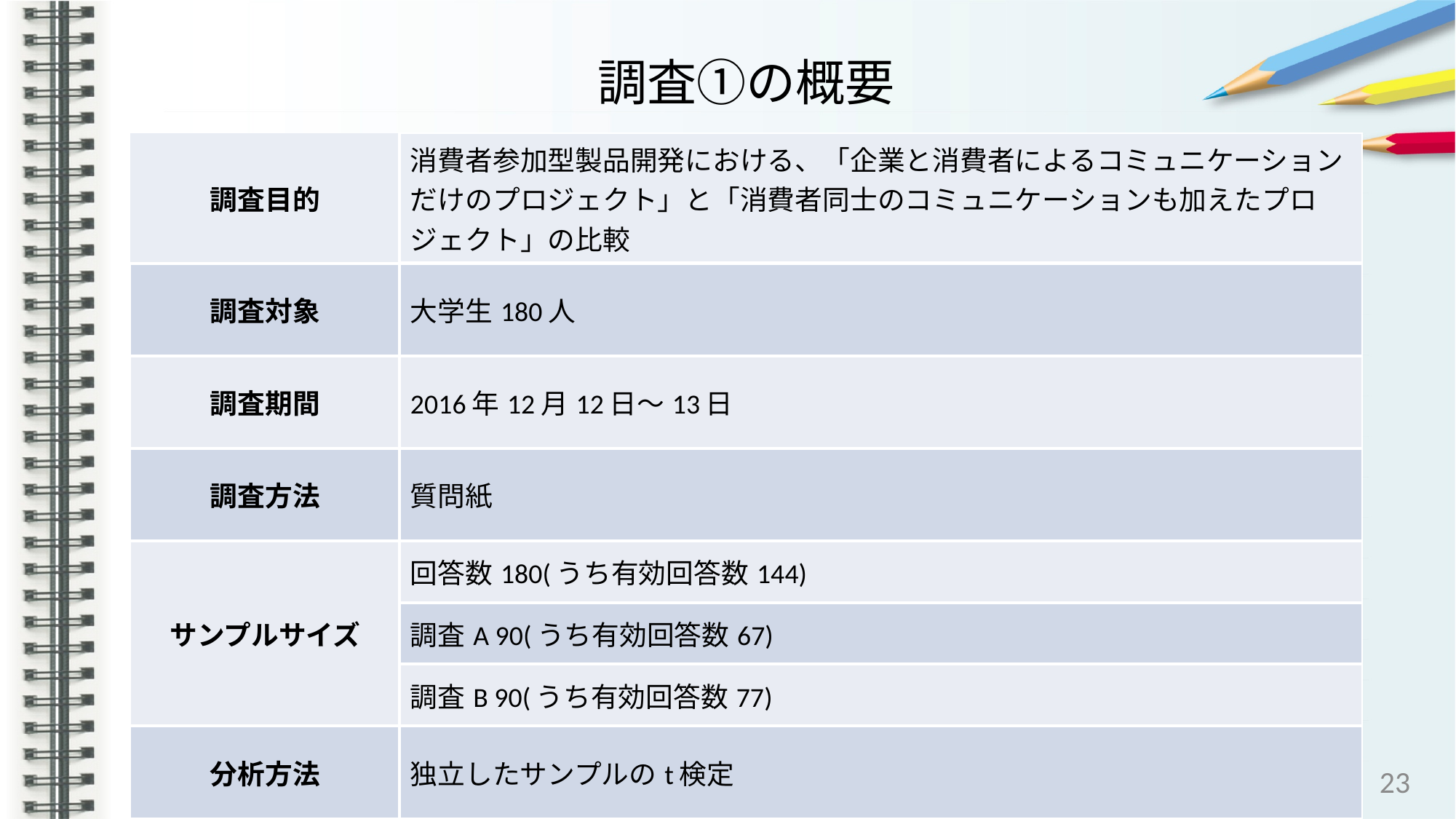

# 調査①の概要
| 調査目的 | 消費者参加型製品開発における、「企業と消費者によるコミュニケーションだけのプロジェクト」と「消費者同士のコミュニケーションも加えたプロジェクト」の比較 |
| --- | --- |
| 調査対象 | 大学生180人 |
| 調査期間 | 2016年12月12日～13日 |
| 調査方法 | 質問紙 |
| サンプルサイズ | 回答数180(うち有効回答数144) |
|  | 調査A 90(うち有効回答数67) |
|  | 調査B 90(うち有効回答数77) |
| 分析方法 | 独立したサンプルのt検定 |
23